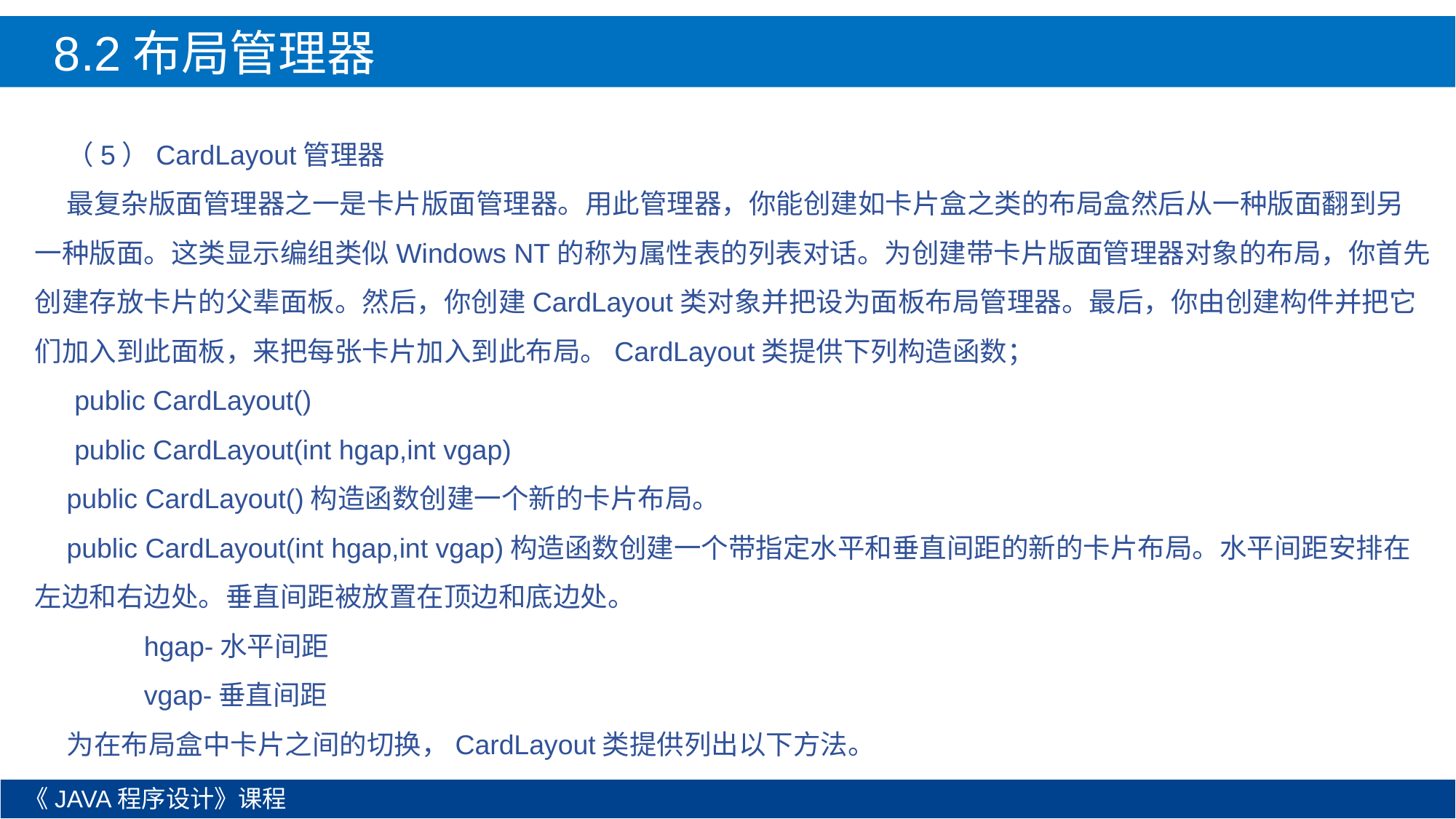

8.2布局管理器
（5）CardLayout管理器
最复杂版面管理器之一是卡片版面管理器。用此管理器，你能创建如卡片盒之类的布局盒然后从一种版面翻到另一种版面。这类显示编组类似Windows NT的称为属性表的列表对话。为创建带卡片版面管理器对象的布局，你首先创建存放卡片的父辈面板。然后，你创建CardLayout类对象并把设为面板布局管理器。最后，你由创建构件并把它们加入到此面板，来把每张卡片加入到此布局。CardLayout类提供下列构造函数；
 public CardLayout()
 public CardLayout(int hgap,int vgap)
public CardLayout()构造函数创建一个新的卡片布局。
public CardLayout(int hgap,int vgap)构造函数创建一个带指定水平和垂直间距的新的卡片布局。水平间距安排在左边和右边处。垂直间距被放置在顶边和底边处。
	hgap-水平间距
	vgap-垂直间距
为在布局盒中卡片之间的切换，CardLayout类提供列出以下方法。
《JAVA程序设计》课程